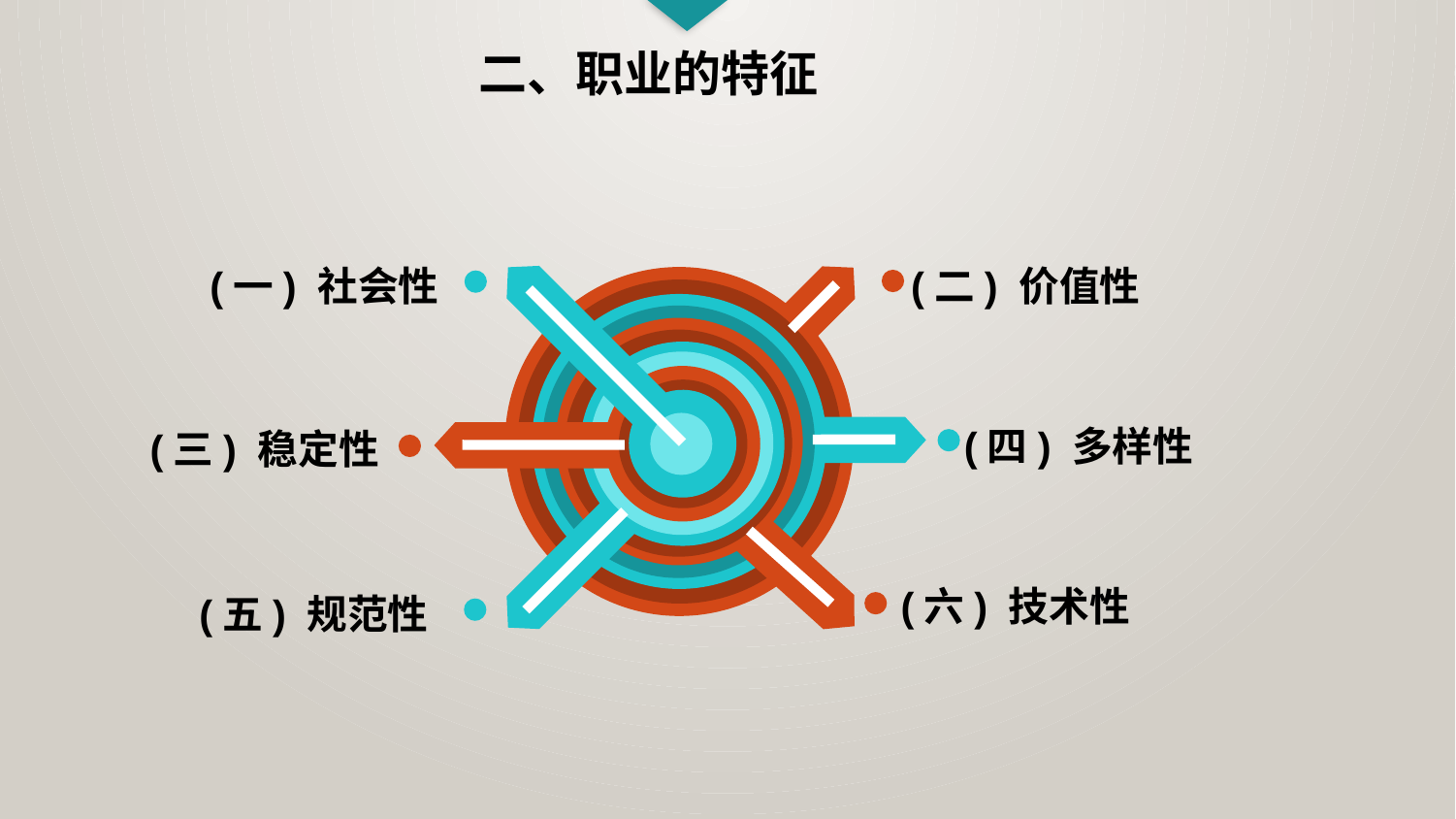

二、职业的特征
(一) 社会性
(二) 价值性

(四) 多样性
(三) 稳定性

(六) 技术性
(五) 规范性